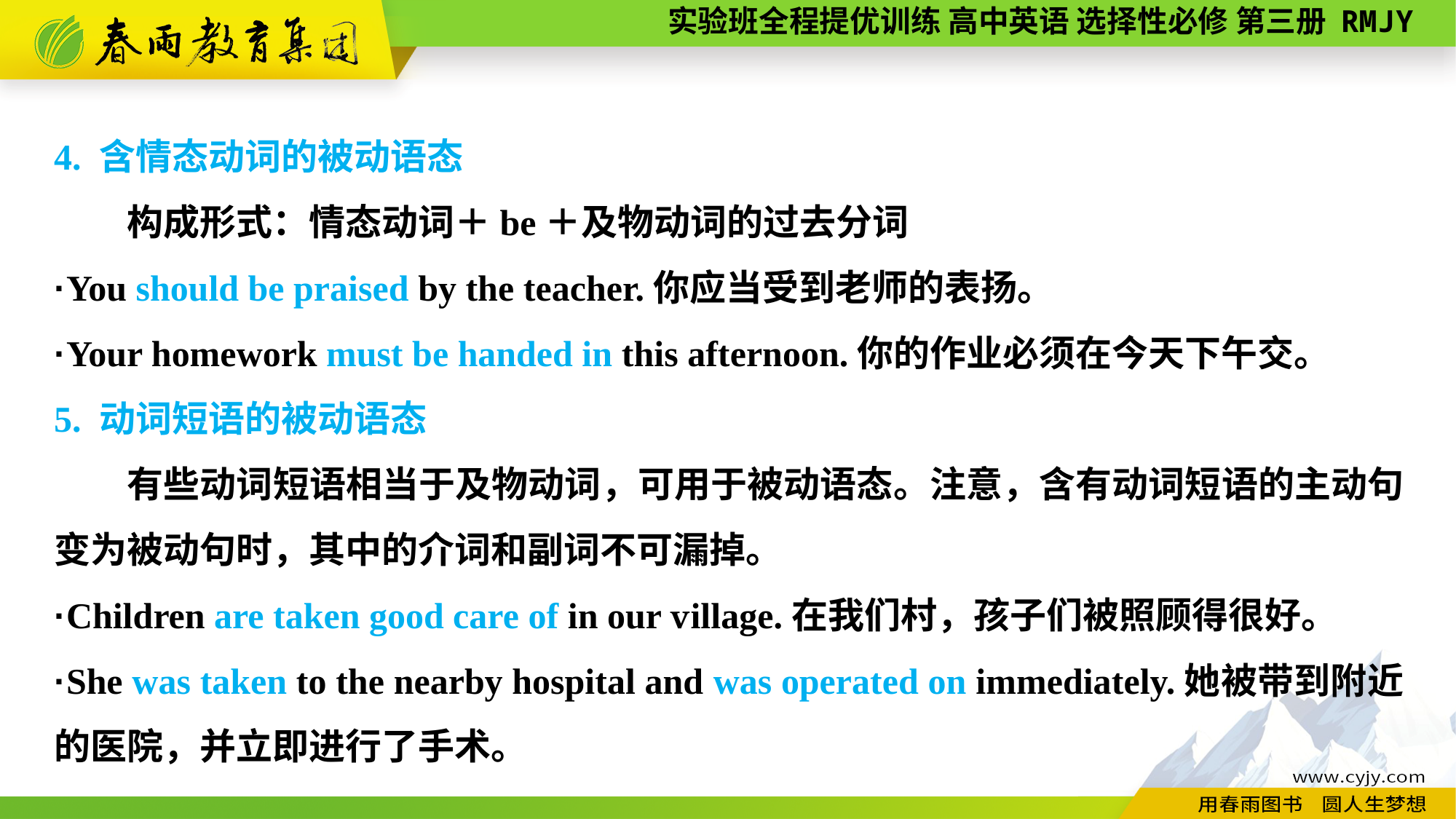

4. 含情态动词的被动语态
构成形式：情态动词＋be＋及物动词的过去分词
·You should be praised by the teacher.你应当受到老师的表扬。
·Your homework must be handed in this afternoon.你的作业必须在今天下午交。
5. 动词短语的被动语态
有些动词短语相当于及物动词，可用于被动语态。注意，含有动词短语的主动句变为被动句时，其中的介词和副词不可漏掉。
·Children are taken good care of in our village.在我们村，孩子们被照顾得很好。
·She was taken to the nearby hospital and was operated on immediately.她被带到附近的医院，并立即进行了手术。